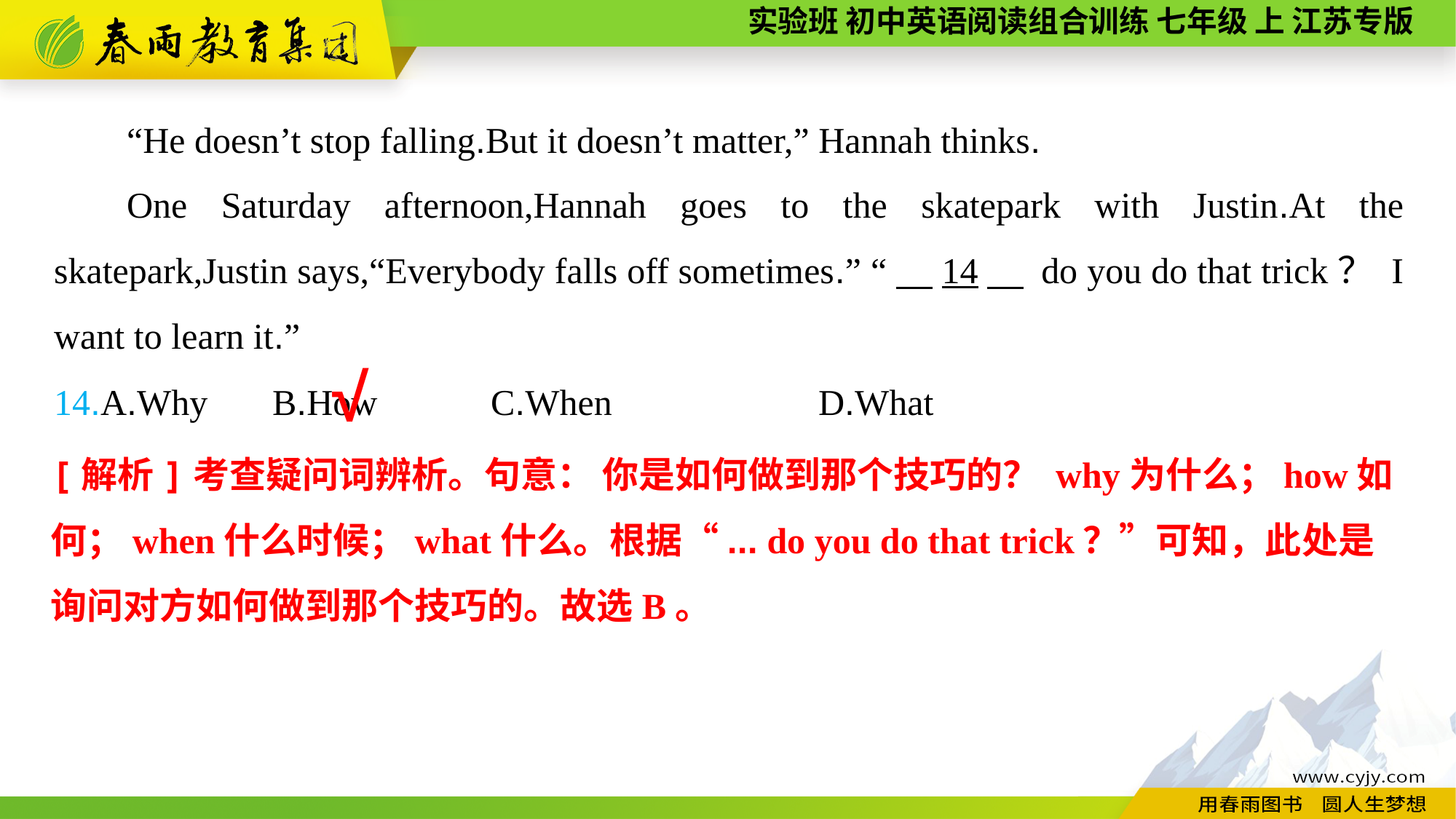

“He doesn’t stop falling.But it doesn’t matter,” Hannah thinks.
One Saturday afternoon,Hannah goes to the skatepark with Justin.At the skatepark,Justin says,“Everybody falls off sometimes.” “　14　 do you do that trick？ I want to learn it.”
14.A.Why	B.How		C.When		D.What
√
[解析]考查疑问词辨析。句意： 你是如何做到那个技巧的？ why为什么；how如何；when什么时候；what什么。根据“... do you do that trick？”可知，此处是询问对方如何做到那个技巧的。故选B。